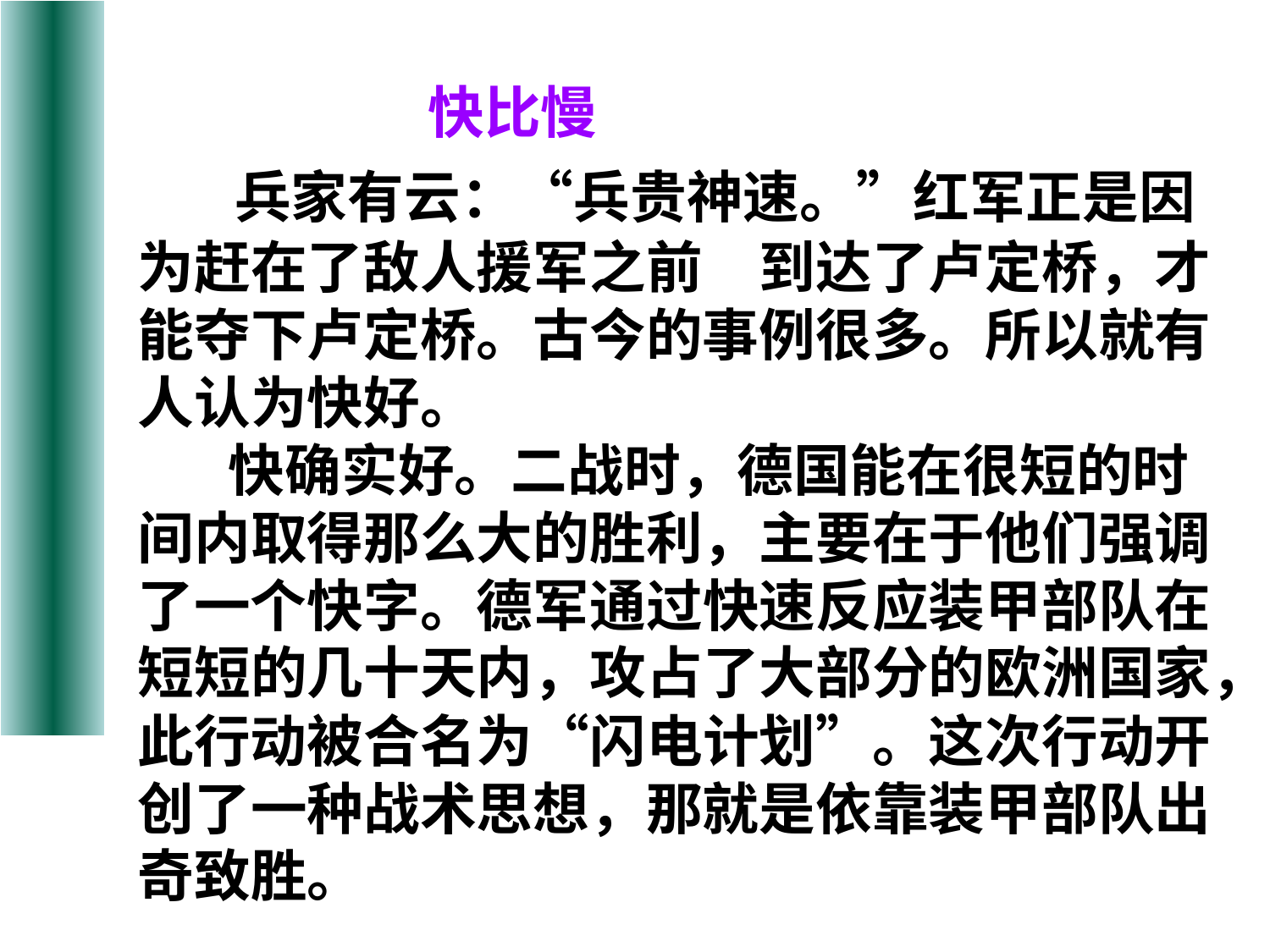

快比慢
     兵家有云：“兵贵神速。”红军正是因为赶在了敌人援军之前　到达了卢定桥，才能夺下卢定桥。古今的事例很多。所以就有人认为快好。
      快确实好。二战时，德国能在很短的时间内取得那么大的胜利，主要在于他们强调了一个快字。德军通过快速反应装甲部队在短短的几十天内，攻占了大部分的欧洲国家，此行动被合名为“闪电计划”。这次行动开创了一种战术思想，那就是依靠装甲部队出奇致胜。